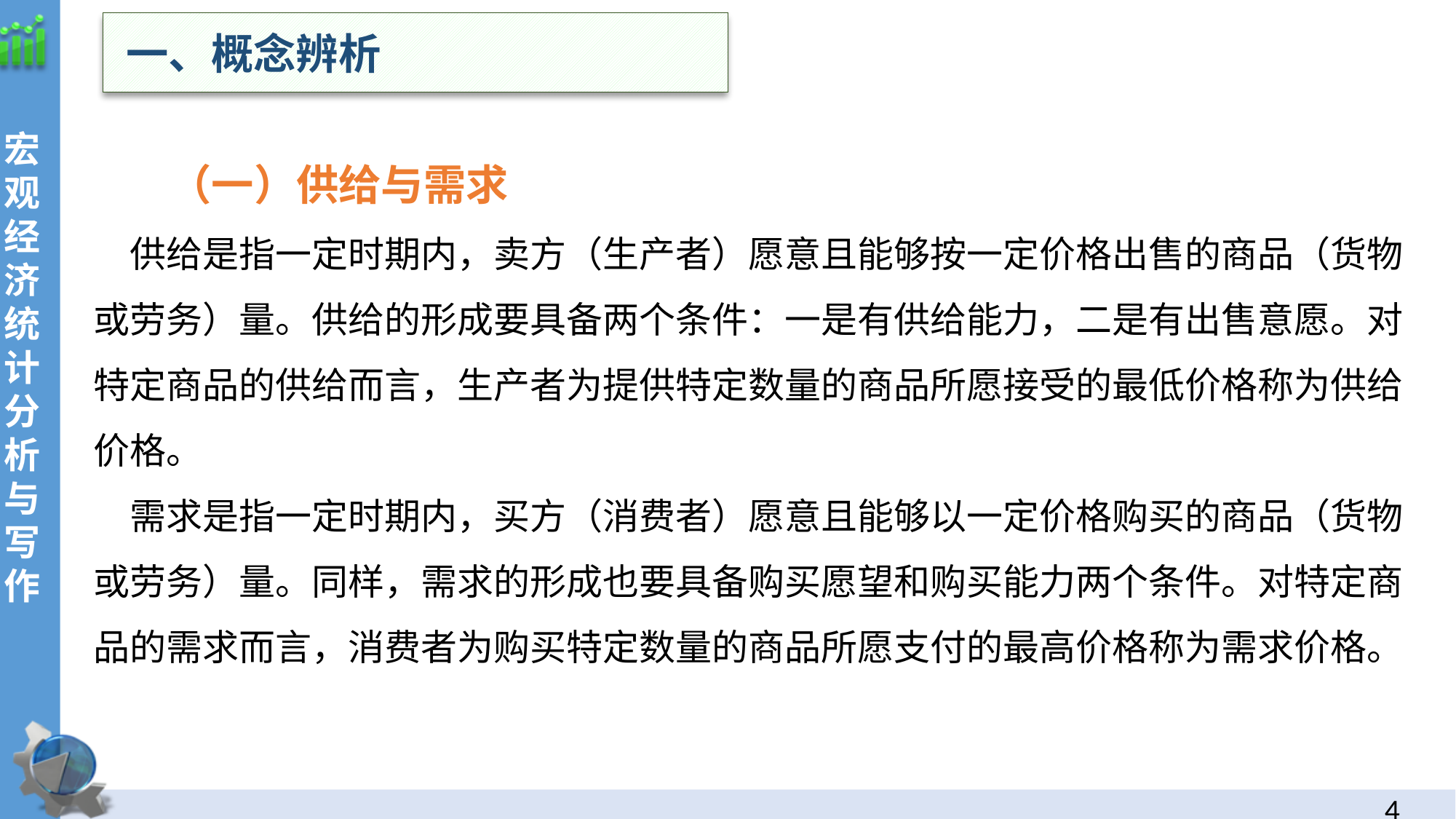

一、概念辨析

         （一）供给与需求
供给是指一定时期内，卖方（生产者）愿意且能够按一定价格出售的商品（货物或劳务）量。供给的形成要具备两个条件：一是有供给能力，二是有出售意愿。对特定商品的供给而言，生产者为提供特定数量的商品所愿接受的最低价格称为供给价格。
需求是指一定时期内，买方（消费者）愿意且能够以一定价格购买的商品（货物或劳务）量。同样，需求的形成也要具备购买愿望和购买能力两个条件。对特定商品的需求而言，消费者为购买特定数量的商品所愿支付的最高价格称为需求价格。

4